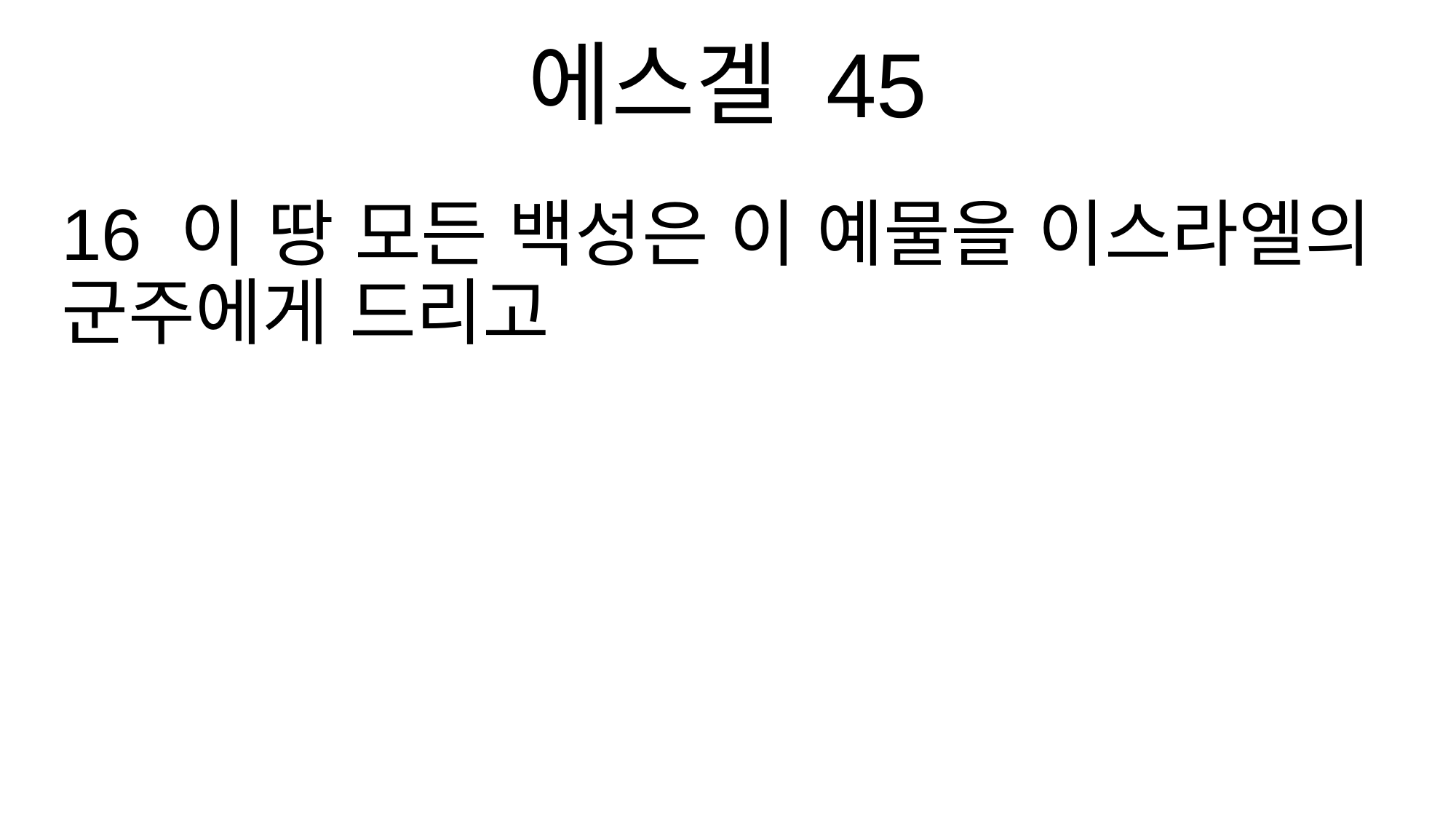

에스겔 45
16 이 땅 모든 백성은 이 예물을 이스라엘의 군주에게 드리고